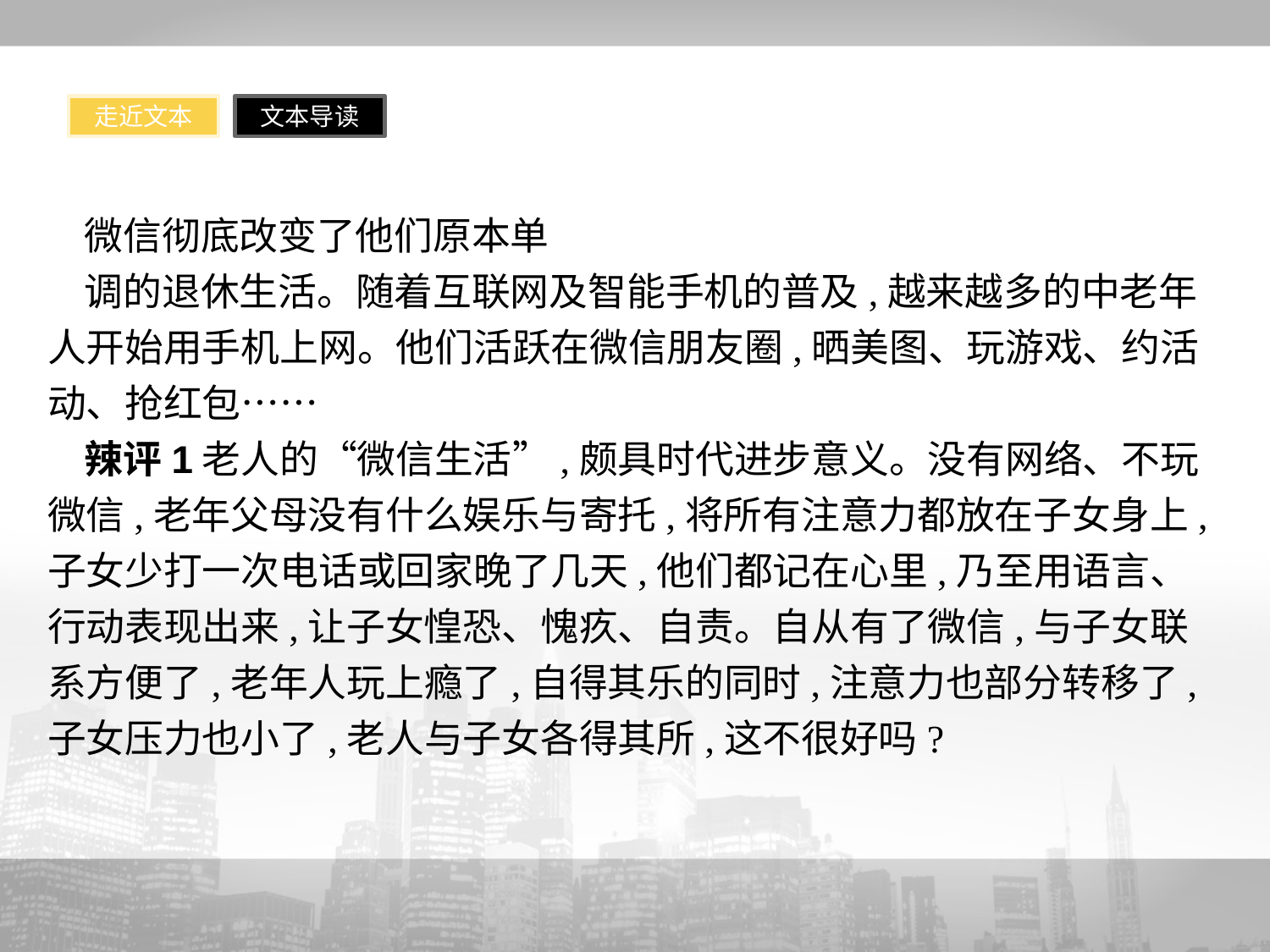

走近文本
文本导读
微信彻底改变了他们原本单
调的退休生活。随着互联网及智能手机的普及,越来越多的中老年人开始用手机上网。他们活跃在微信朋友圈,晒美图、玩游戏、约活动、抢红包……
辣评1老人的“微信生活”,颇具时代进步意义。没有网络、不玩微信,老年父母没有什么娱乐与寄托,将所有注意力都放在子女身上,子女少打一次电话或回家晚了几天,他们都记在心里,乃至用语言、行动表现出来,让子女惶恐、愧疚、自责。自从有了微信,与子女联系方便了,老年人玩上瘾了,自得其乐的同时,注意力也部分转移了,子女压力也小了,老人与子女各得其所,这不很好吗?